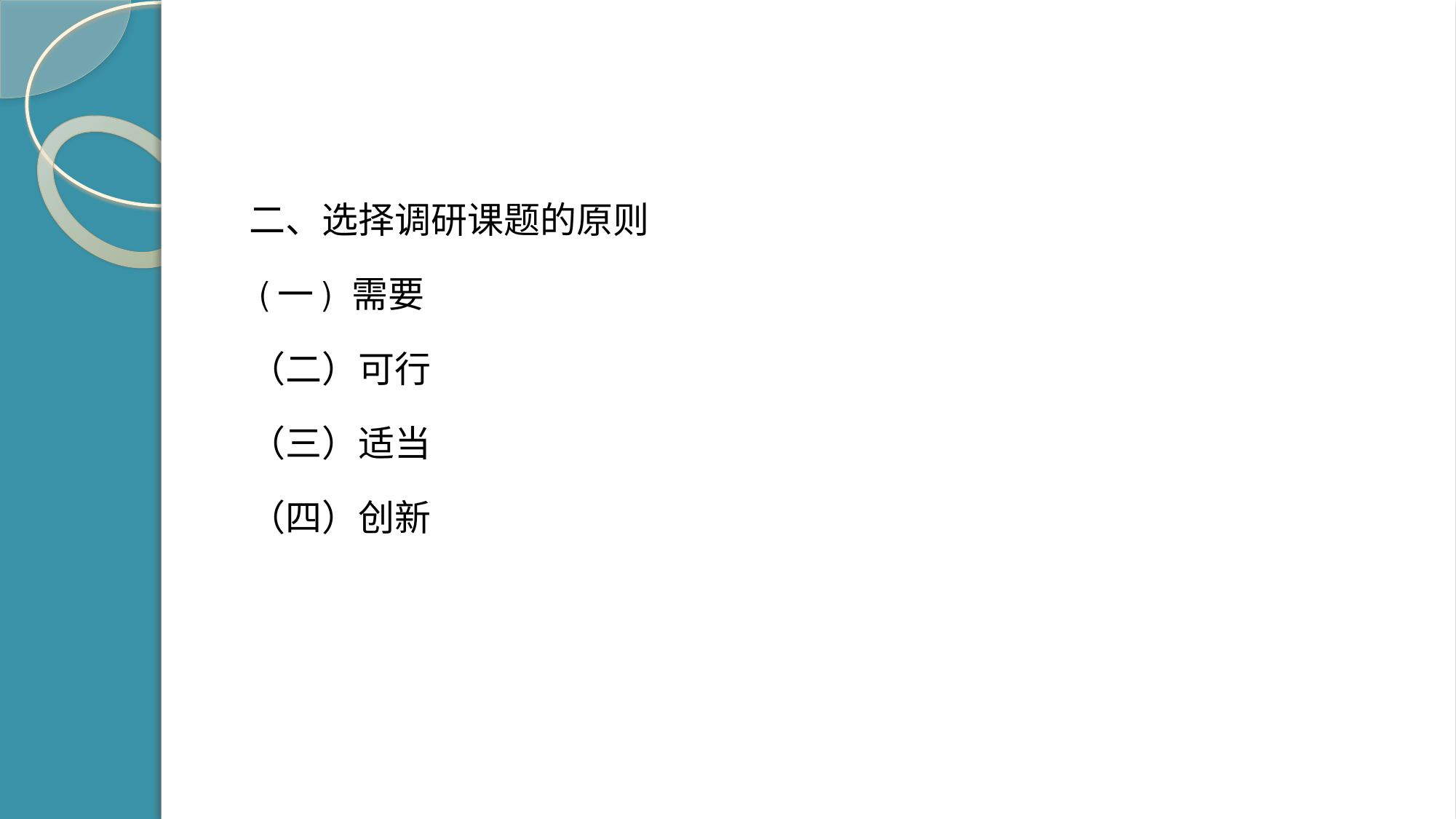

#
二、选择调研课题的原则
 (一) 需要
（二）可行
（三）适当
（四）创新